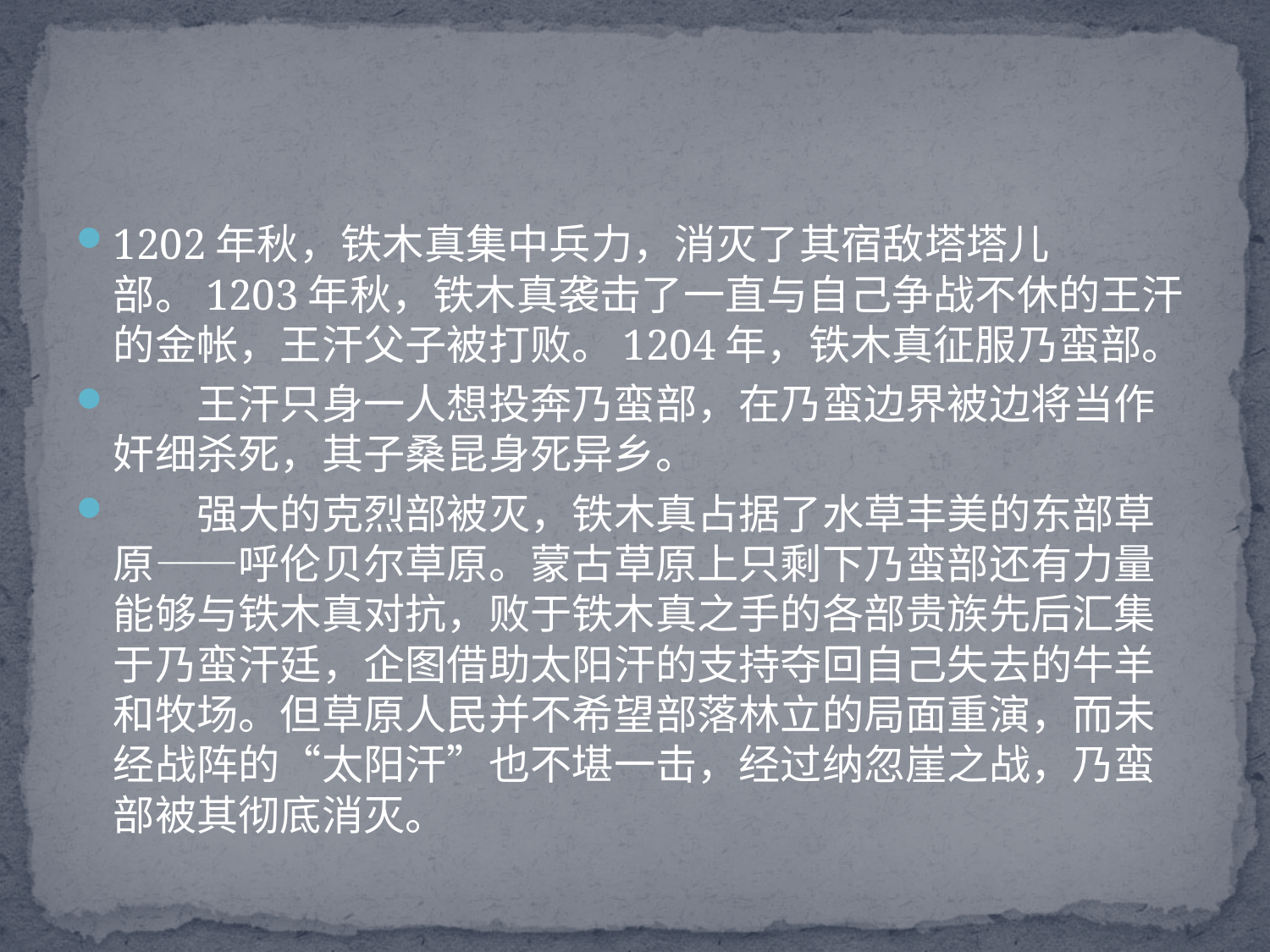

#
1202年秋，铁木真集中兵力，消灭了其宿敌塔塔儿部。1203年秋，铁木真袭击了一直与自己争战不休的王汗的金帐，王汗父子被打败。1204年，铁木真征服乃蛮部。
　　王汗只身一人想投奔乃蛮部，在乃蛮边界被边将当作奸细杀死，其子桑昆身死异乡。
　　强大的克烈部被灭，铁木真占据了水草丰美的东部草原——呼伦贝尔草原。蒙古草原上只剩下乃蛮部还有力量能够与铁木真对抗，败于铁木真之手的各部贵族先后汇集于乃蛮汗廷，企图借助太阳汗的支持夺回自己失去的牛羊和牧场。但草原人民并不希望部落林立的局面重演，而未经战阵的“太阳汗”也不堪一击，经过纳忽崖之战，乃蛮部被其彻底消灭。